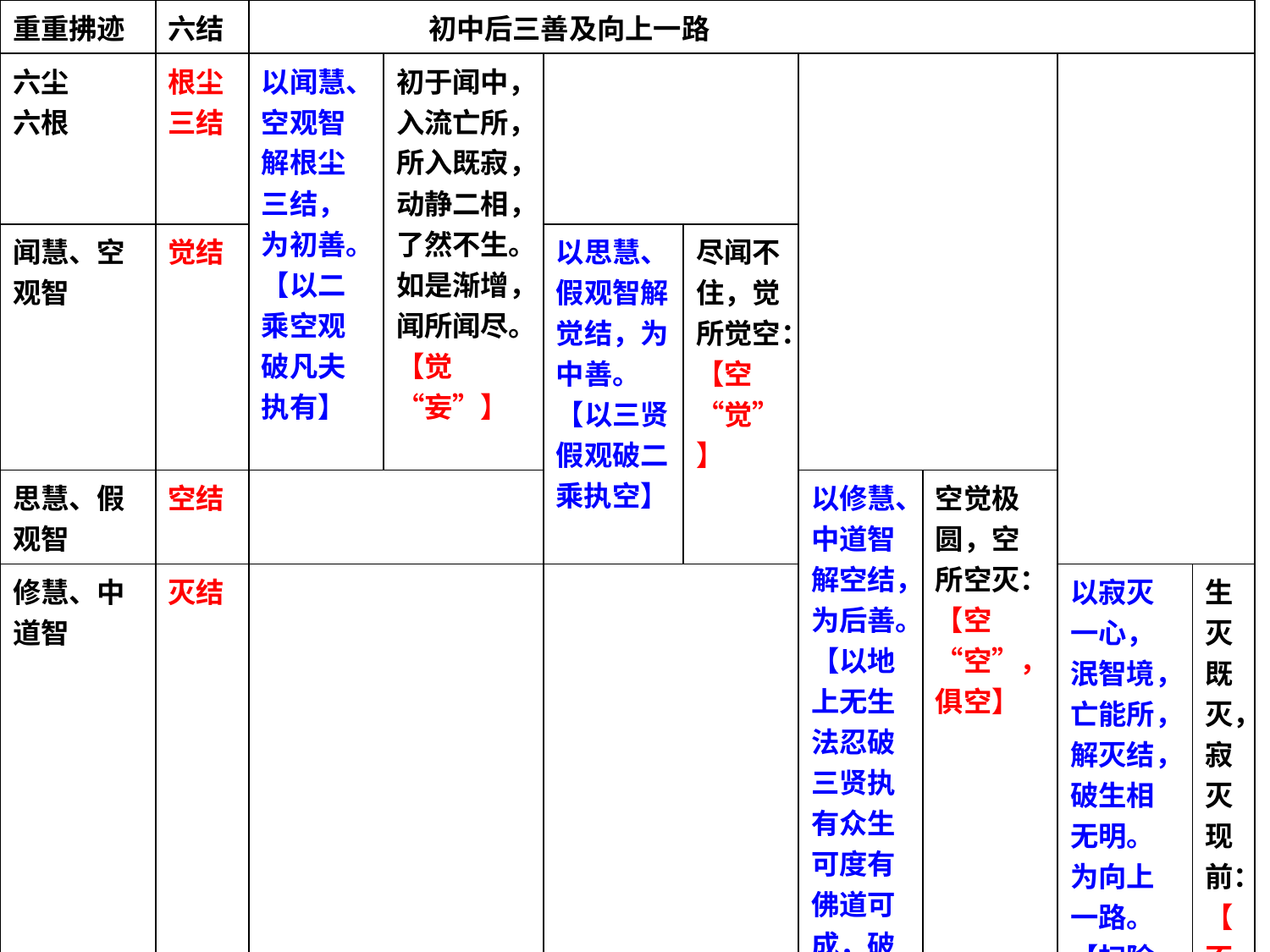

| 重重拂迹 | 六结 | 初中后三善及向上一路 |  |  |  |  |  |  |  |
| --- | --- | --- | --- | --- | --- | --- | --- | --- | --- |
| 六尘 六根 | 根尘 三结 | 以闻慧、空观智解根尘三结，为初善。【以二乘空观破凡夫执有】 | 初于闻中，入流亡所，所入既寂，动静二相，了然不生。如是渐增，闻所闻尽。 【觉“妄”】 |  |  |  |  |  |  |
| 闻慧、空观智 | 觉结 |  |  | 以思慧、假观智解觉结，为中善。【以三贤假观破二乘执空】 | 尽闻不住，觉所觉空： 【空“觉”】 |  |  |  |  |
| 思慧、假观智 | 空结 |  |  |  |  | 以修慧、中道智解空结，为后善。【以地上无生法忍破三贤执有众生可度有佛道可成，破菩萨缚】 | 空觉极圆，空所空灭： 【空“空”，俱空】 |  |  |
| 修慧、中道智 | 灭结 |  |  |  |  |  |  | 以寂灭一心，泯智境，亡能所，解灭结，破生相无明。为向上一路。【扫除悟迹，归无所得】 | 生灭既灭，寂灭现前：【不生】 |
| 生灭既灭，寂灭现前——泯智境，亡能所，归于究竟无心 |  |  |  |  |  |  |  |  |  |